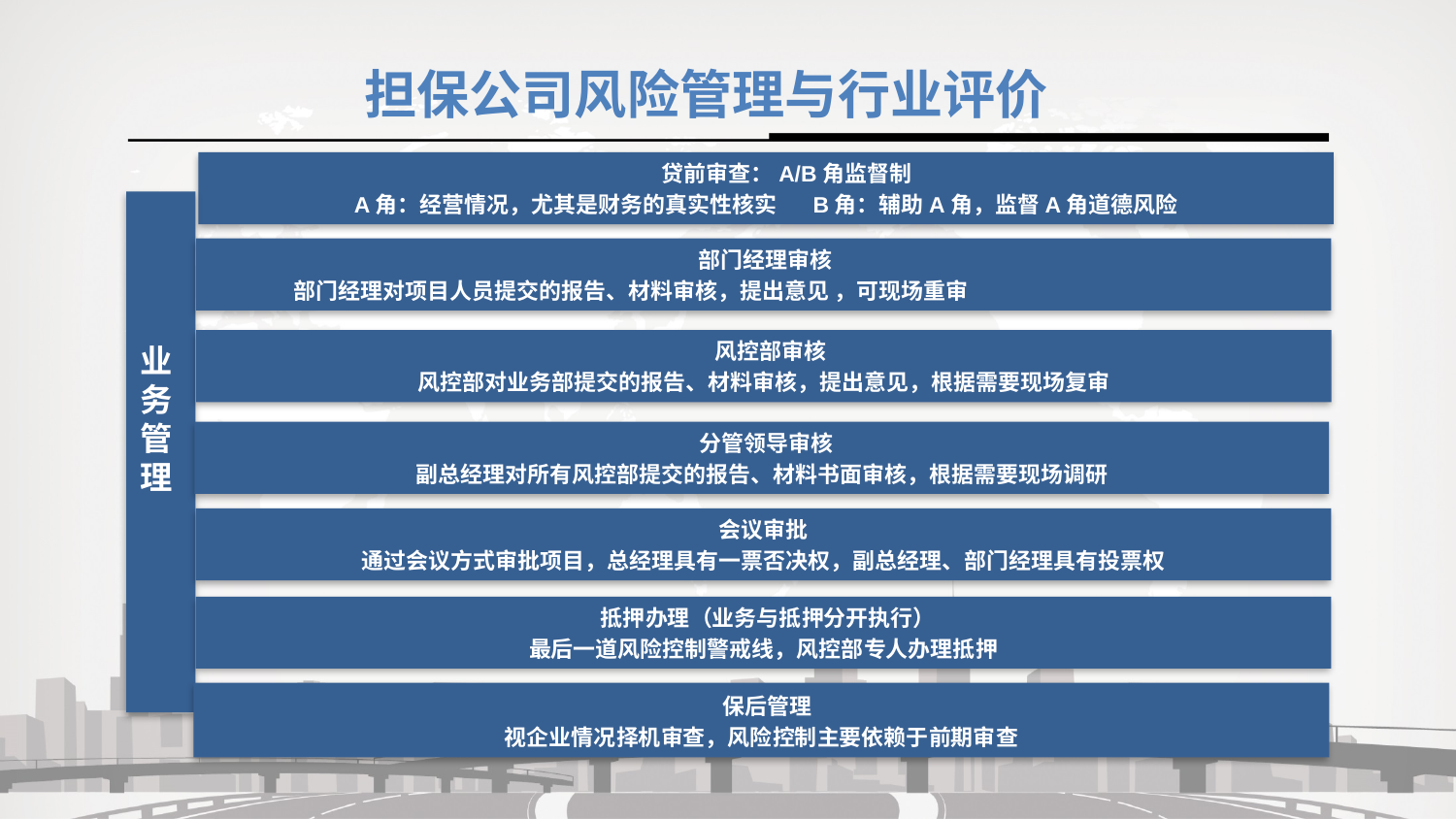

担保公司风险管理与行业评价

     业务管理

        贷前审查：A/B角监督制
A角：经营情况，尤其是财务的真实性核实      B角：辅助A角，监督A角道德风险
  部门经理审核
部门经理对项目人员提交的报告、材料审核，提出意见 ，可现场重审
  风控部审核
风控部对业务部提交的报告、材料审核，提出意见，根据需要现场复审
 分管领导审核
副总经理对所有风控部提交的报告、材料书面审核，根据需要现场调研
会议审批
通过会议方式审批项目，总经理具有一票否决权，副总经理、部门经理具有投票权
 抵押办理（业务与抵押分开执行）
最后一道风险控制警戒线，风控部专人办理抵押
 保后管理
视企业情况择机审查，风险控制主要依赖于前期审查